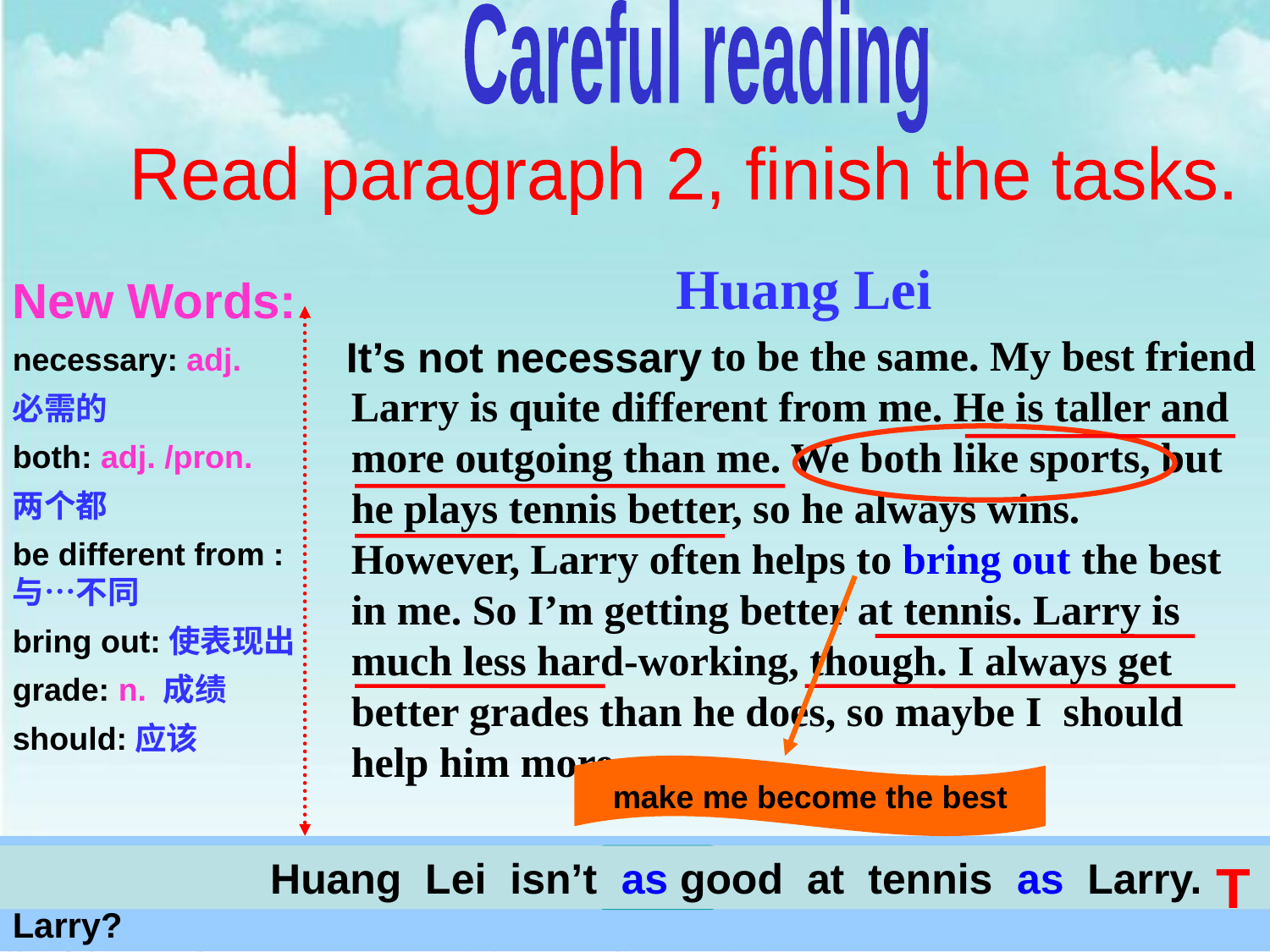

Careful reading
Read paragraph 2, finish the tasks.
New Words:
necessary: adj.
必需的
both: adj. /pron.
两个都
be different from : 与…不同
bring out:使表现出
grade: n. 成绩
should:应该

Huang Lei
                                  to be the same. My best friend Larry is quite different from me. He is taller and more outgoing than me. We both like sports, but he plays tennis better, so he always wins. However, Larry often helps to bring out the best in me. So I’m getting better at tennis. Larry is much less hard-working, though. I always get better grades than he does, so maybe I  should help him more.

    It’s not necessary

make me become the best

            Q2: What are the differences between them?
     Q1: What are the similarities（ 相似处）between Huang Lei and Larry?
                             Huang   Lei   is    taller   than   Larry.
                             Huang  Lei  isn’t  as good  at  tennis  as  Larry.
shorter
     F
     T